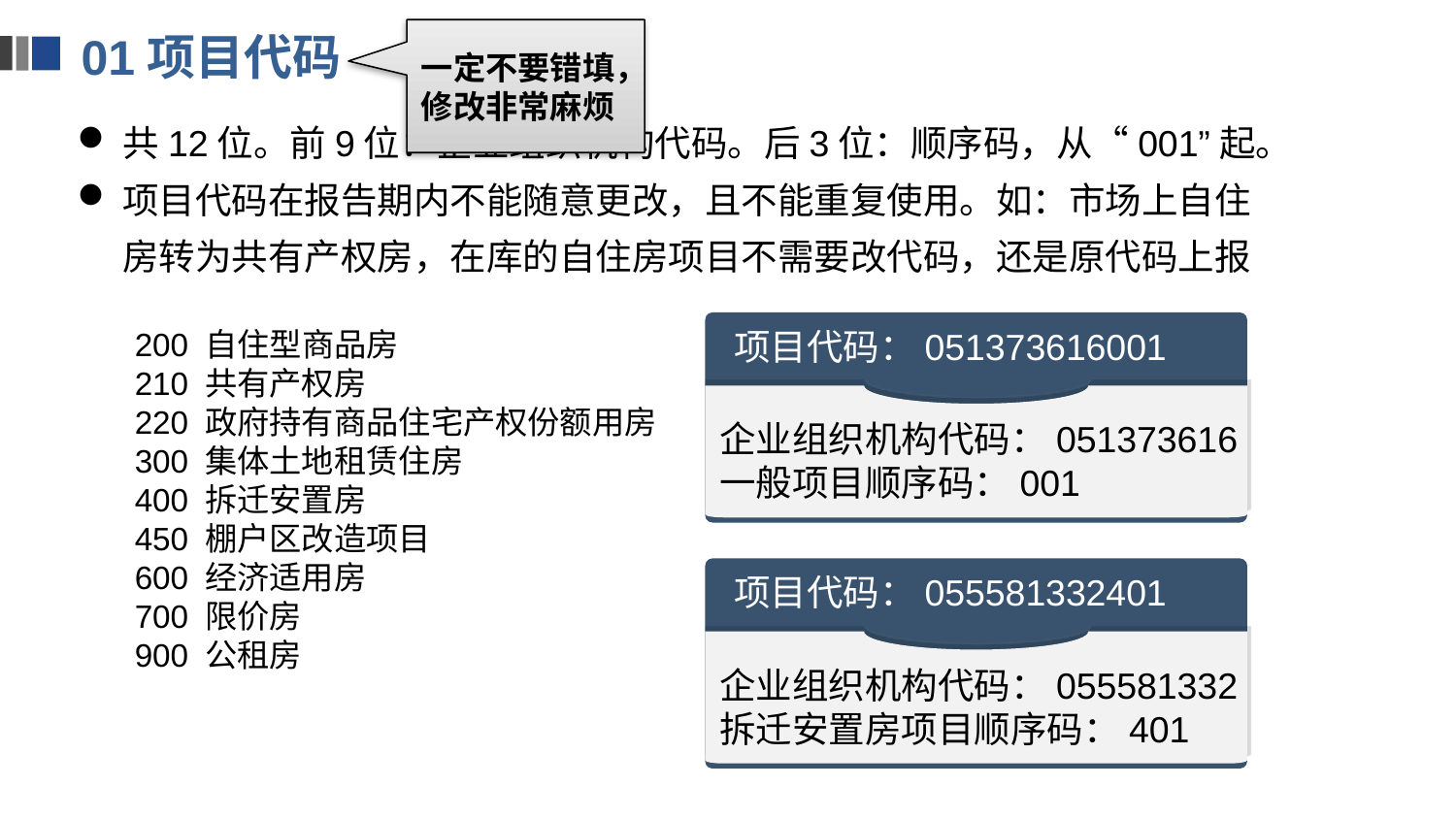

01项目代码
一定不要错填，
修改非常麻烦

共12位。前9位：企业组织机构代码。后3位：顺序码，从“001”起。
项目代码在报告期内不能随意更改，且不能重复使用。如：市场上自住房转为共有产权房，在库的自住房项目不需要改代码，还是原代码上报

项目代码：051373616001
200 自住型商品房
210 共有产权房
220 政府持有商品住宅产权份额用房
300 集体土地租赁住房
400 拆迁安置房
450 棚户区改造项目
600 经济适用房
700 限价房
900 公租房
企业组织机构代码：051373616
一般项目顺序码：001

项目代码：055581332401
企业组织机构代码：055581332
拆迁安置房项目顺序码：401